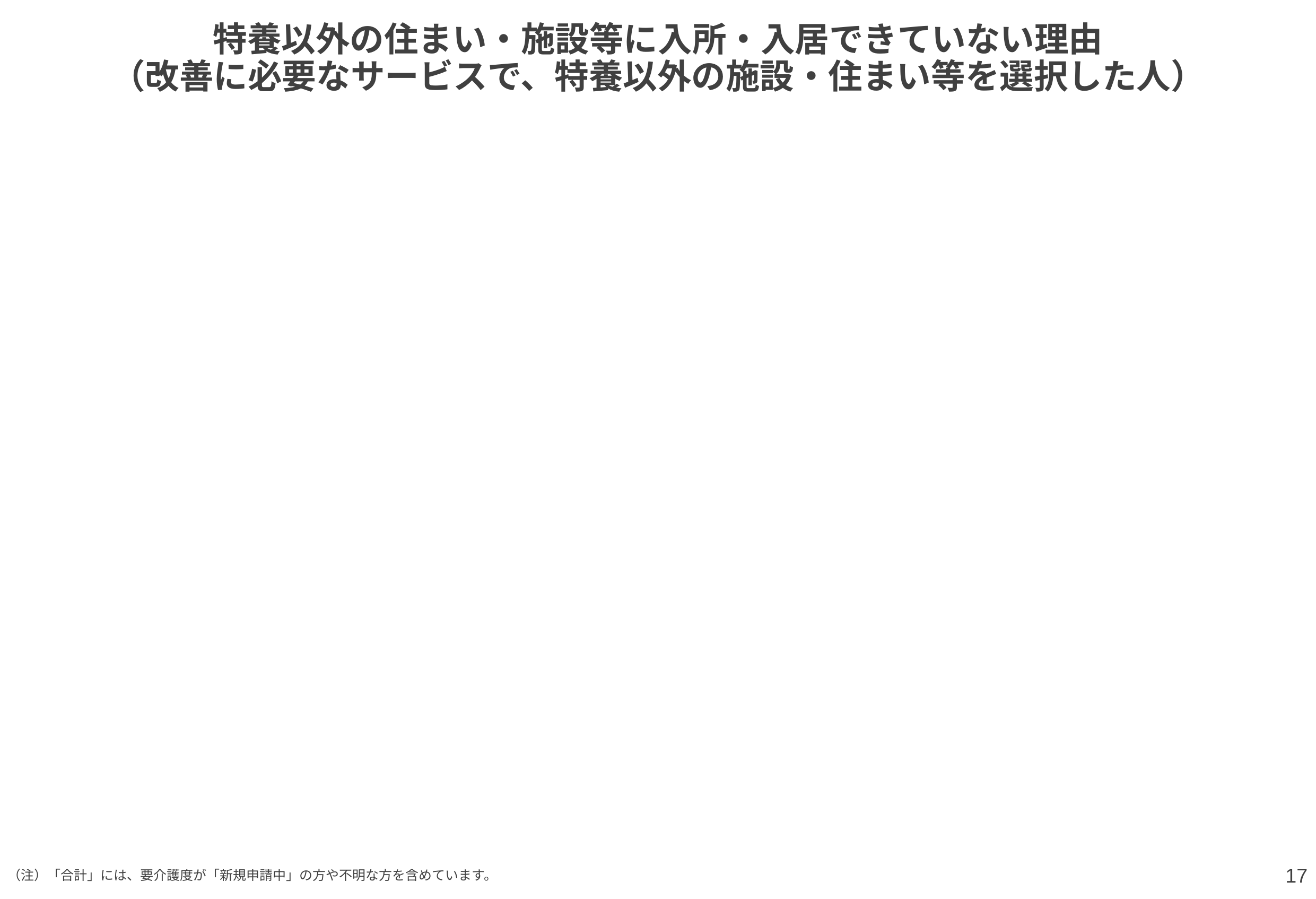

# 特養以外の住まい・施設等に入所・入居できていない理由 （改善に必要なサービスで、特養以外の施設・住まい等を選択した人）
17
（注）「合計」には、要介護度が「新規申請中」の方や不明な方を含めています。